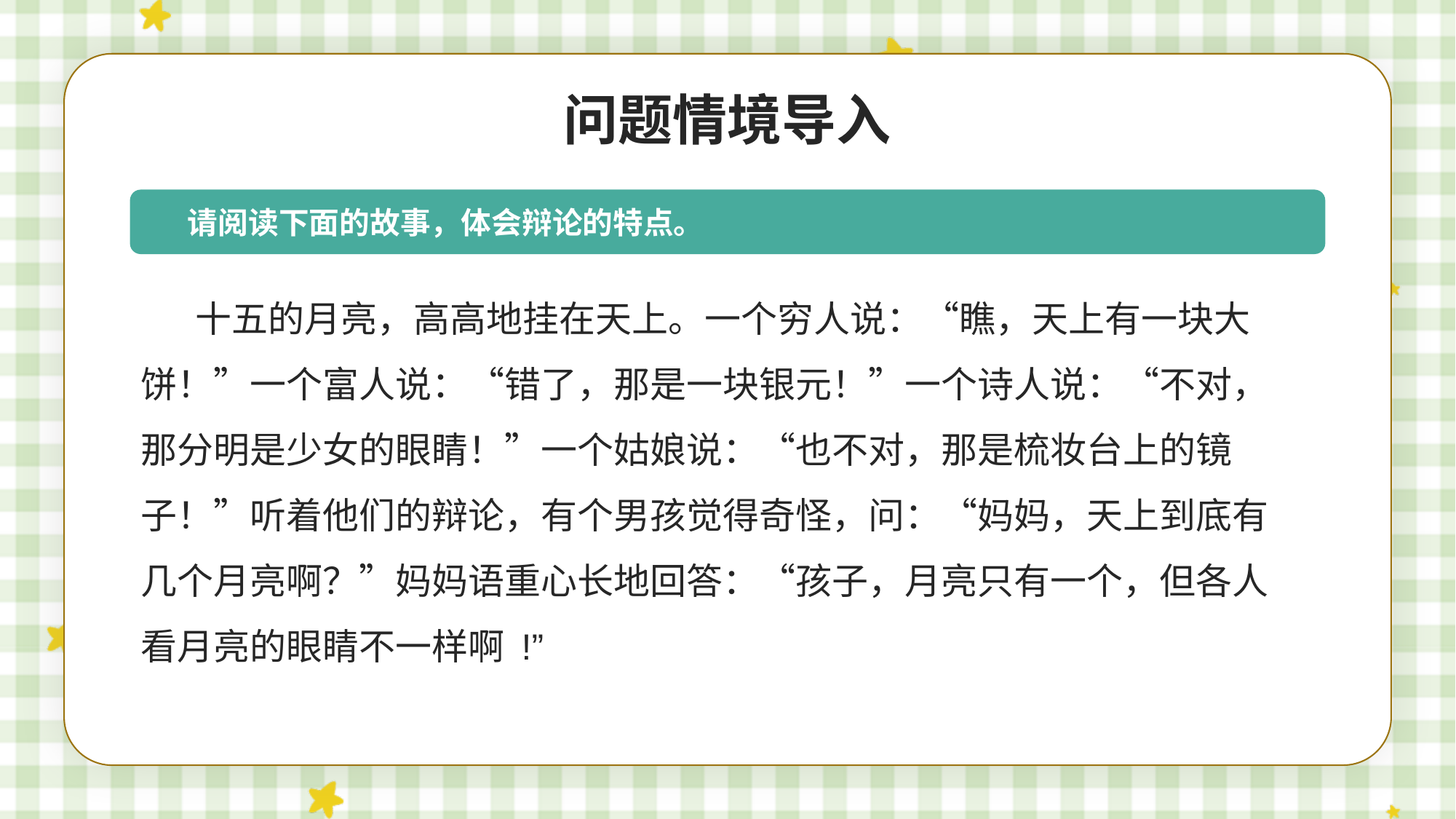

问题情境导入
请阅读下面的故事，体会辩论的特点。
十五的月亮，高高地挂在天上。一个穷人说：“瞧，天上有一块大饼！”一个富人说：“错了，那是一块银元！”一个诗人说：“不对，那分明是少女的眼睛！”一个姑娘说：“也不对，那是梳妆台上的镜子！”听着他们的辩论，有个男孩觉得奇怪，问：“妈妈，天上到底有几个月亮啊？”妈妈语重心长地回答：“孩子，月亮只有一个，但各人看月亮的眼睛不一样啊 !”